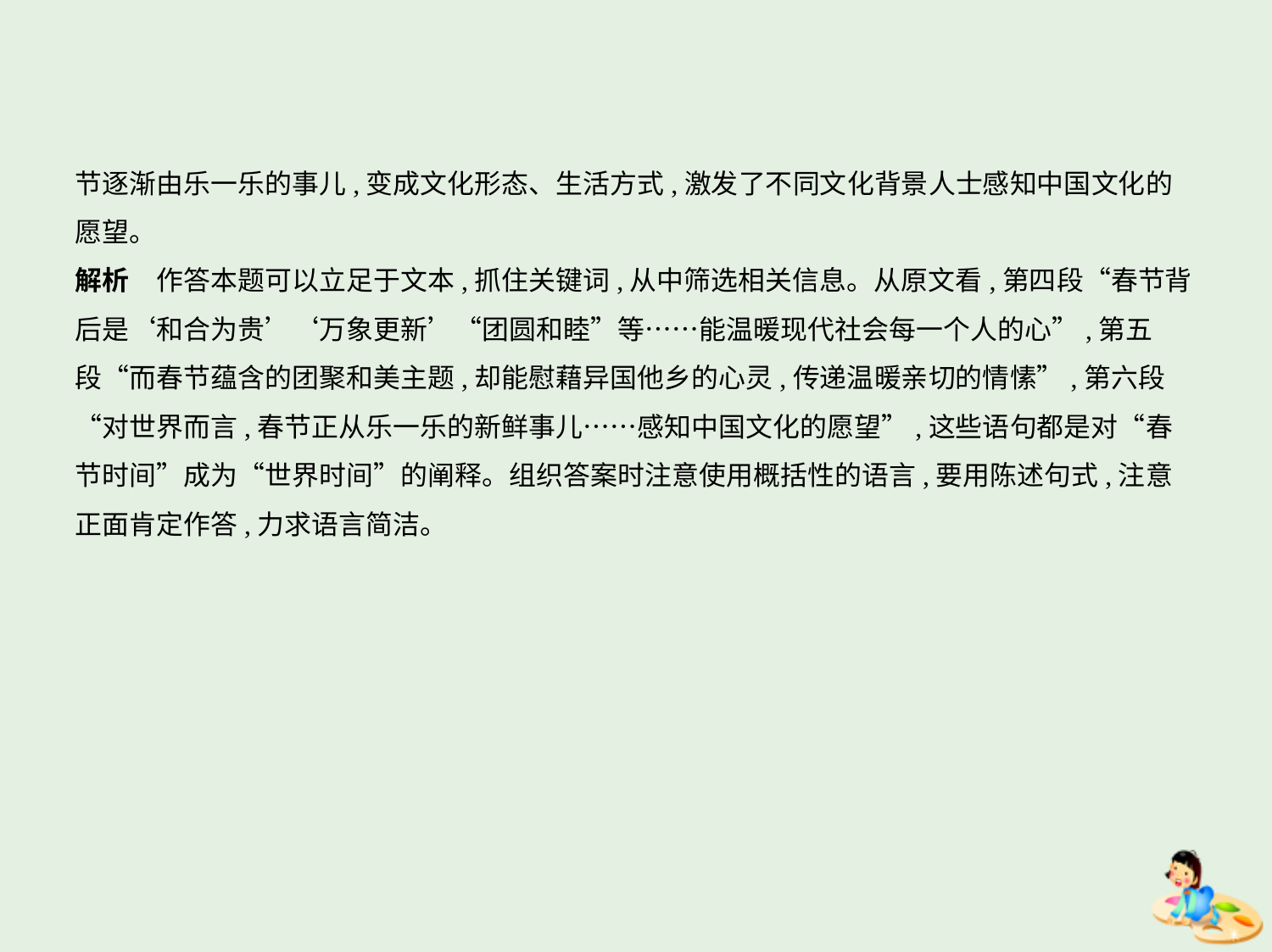

节逐渐由乐一乐的事儿,变成文化形态、生活方式,激发了不同文化背景人士感知中国文化的
愿望。
解析　作答本题可以立足于文本,抓住关键词,从中筛选相关信息。从原文看,第四段“春节背
后是‘和合为贵’‘万象更新’“团圆和睦”等……能温暖现代社会每一个人的心”,第五
段“而春节蕴含的团聚和美主题,却能慰藉异国他乡的心灵,传递温暖亲切的情愫”,第六段
“对世界而言,春节正从乐一乐的新鲜事儿……感知中国文化的愿望”,这些语句都是对“春
节时间”成为“世界时间”的阐释。组织答案时注意使用概括性的语言,要用陈述句式,注意
正面肯定作答,力求语言简洁。